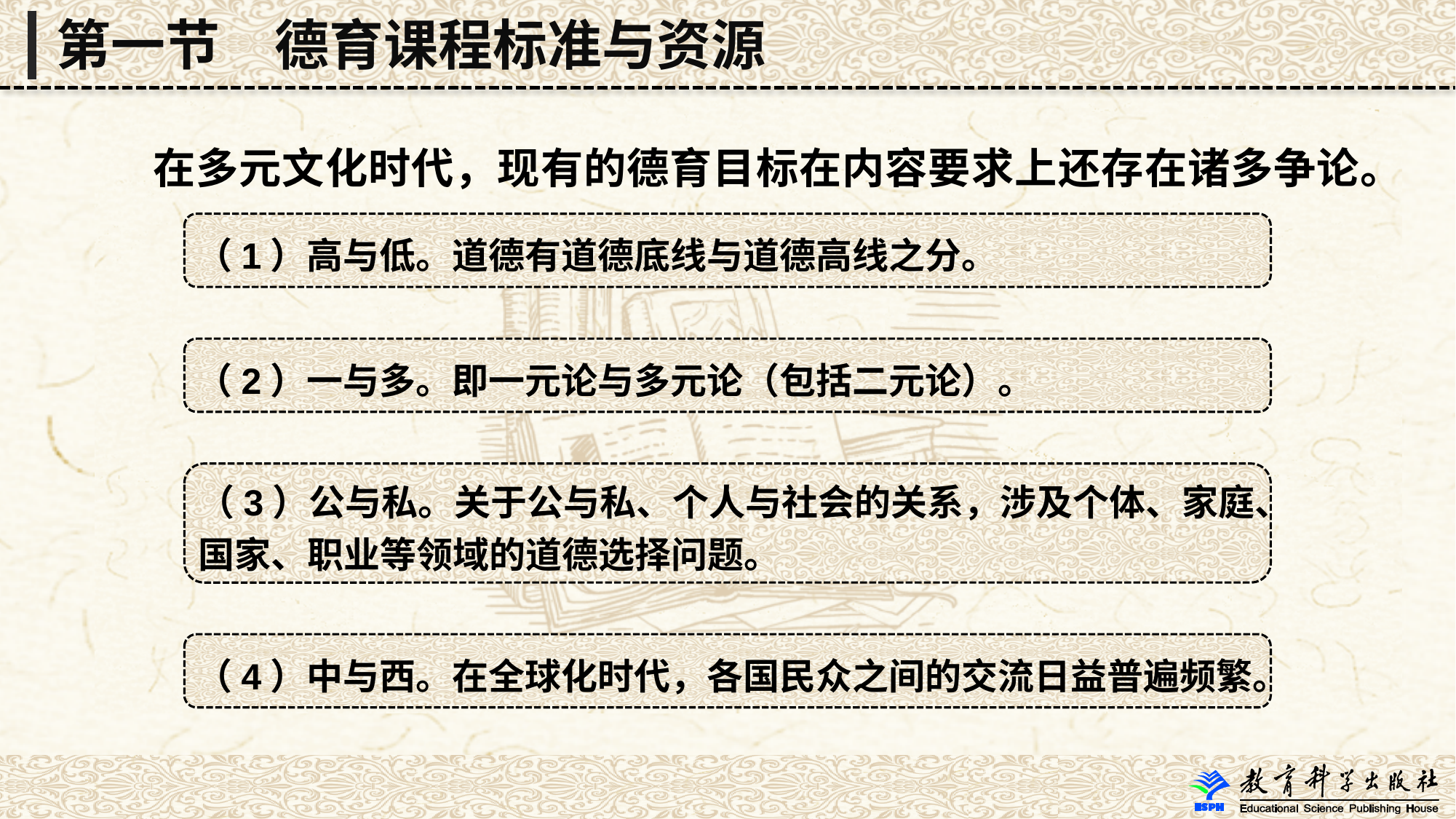

第一节　德育课程标准与资源
    在多元文化时代，现有的德育目标在内容要求上还存在诸多争论。
（1）高与低。道德有道德底线与道德高线之分。
（2）一与多。即一元论与多元论（包括二元论）。
（3）公与私。关于公与私、个人与社会的关系，涉及个体、家庭、国家、职业等领域的道德选择问题。
（4）中与西。在全球化时代，各国民众之间的交流日益普遍频繁。